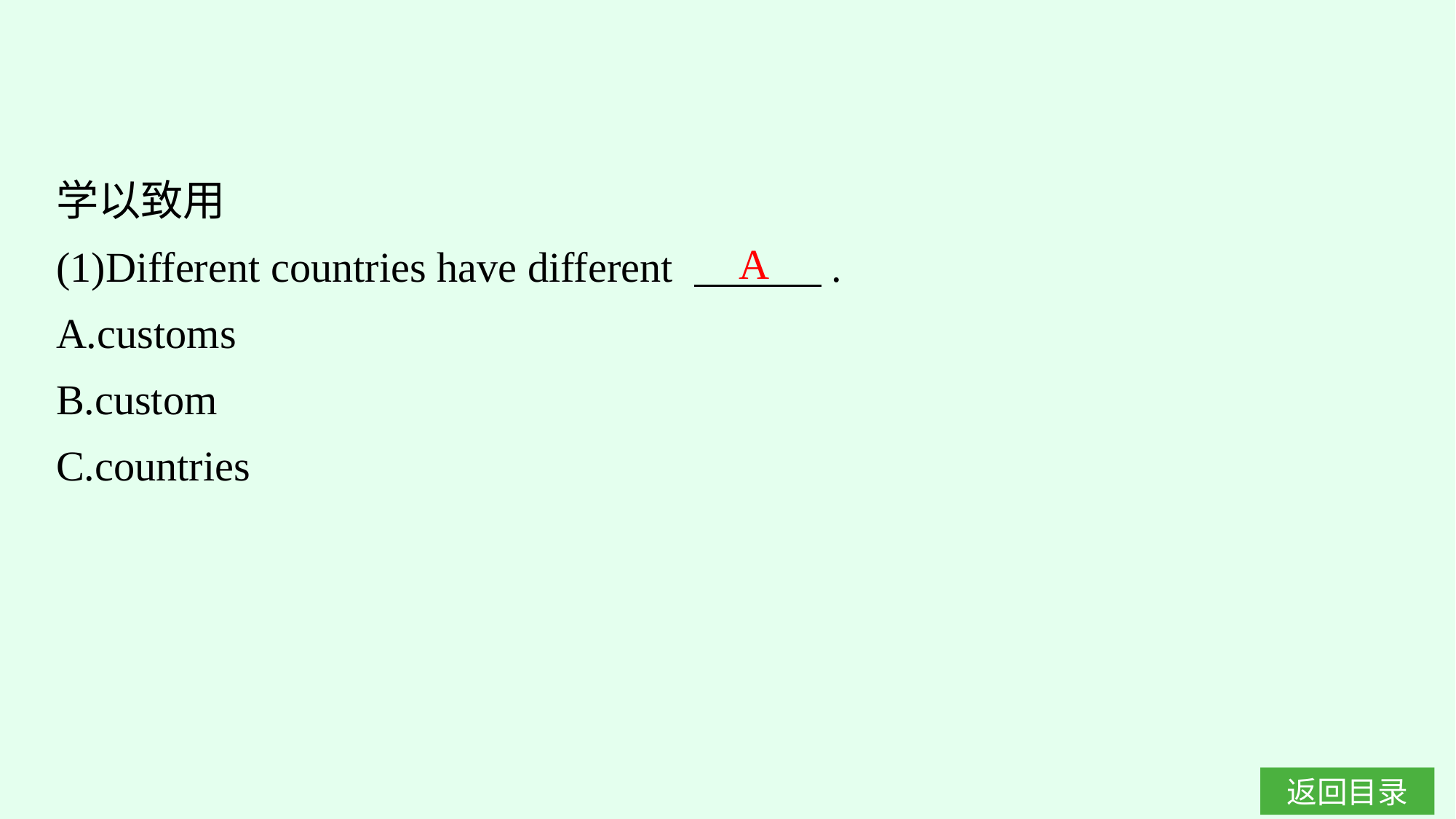

学以致用
(1)Different countries have different 　　　.
A.customs
B.custom
C.countries
A